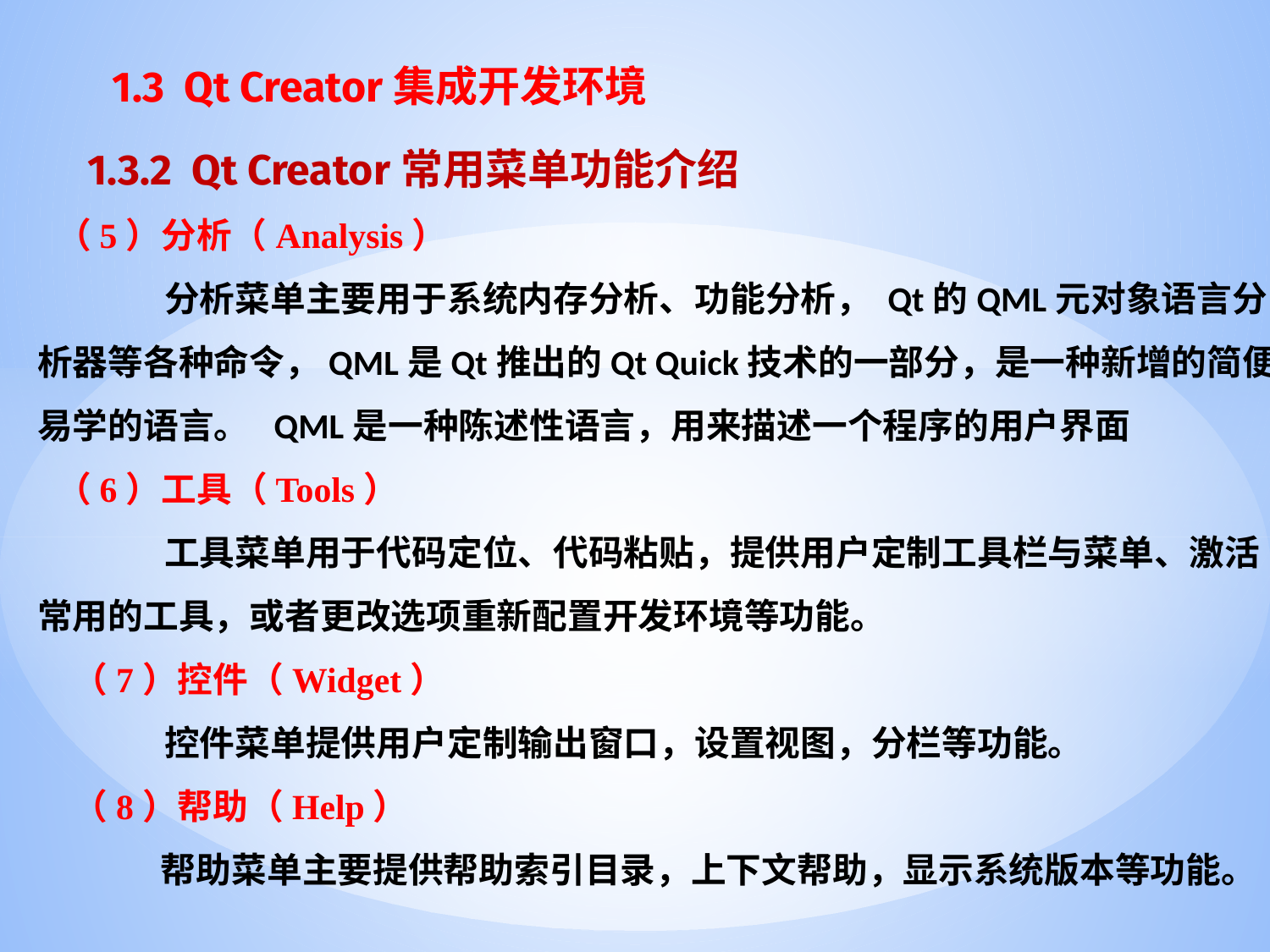

# 1.3  Qt Creator集成开发环境
1.3.2  Qt Creator常用菜单功能介绍
（5）分析（Analysis）
  	分析菜单主要用于系统内存分析、功能分析， Qt的QML元对象语言分析器等各种命令，QML是Qt推出的Qt Quick技术的一部分，是一种新增的简便易学的语言。  QML是一种陈述性语言，用来描述一个程序的用户界面
（6）工具（Tools）
  	工具菜单用于代码定位、代码粘贴，提供用户定制工具栏与菜单、激活常用的工具，或者更改选项重新配置开发环境等功能。
 （7）控件（Widget）
  	控件菜单提供用户定制输出窗口，设置视图，分栏等功能。
 （8）帮助（Help）
            帮助菜单主要提供帮助索引目录，上下文帮助，显示系统版本等功能。